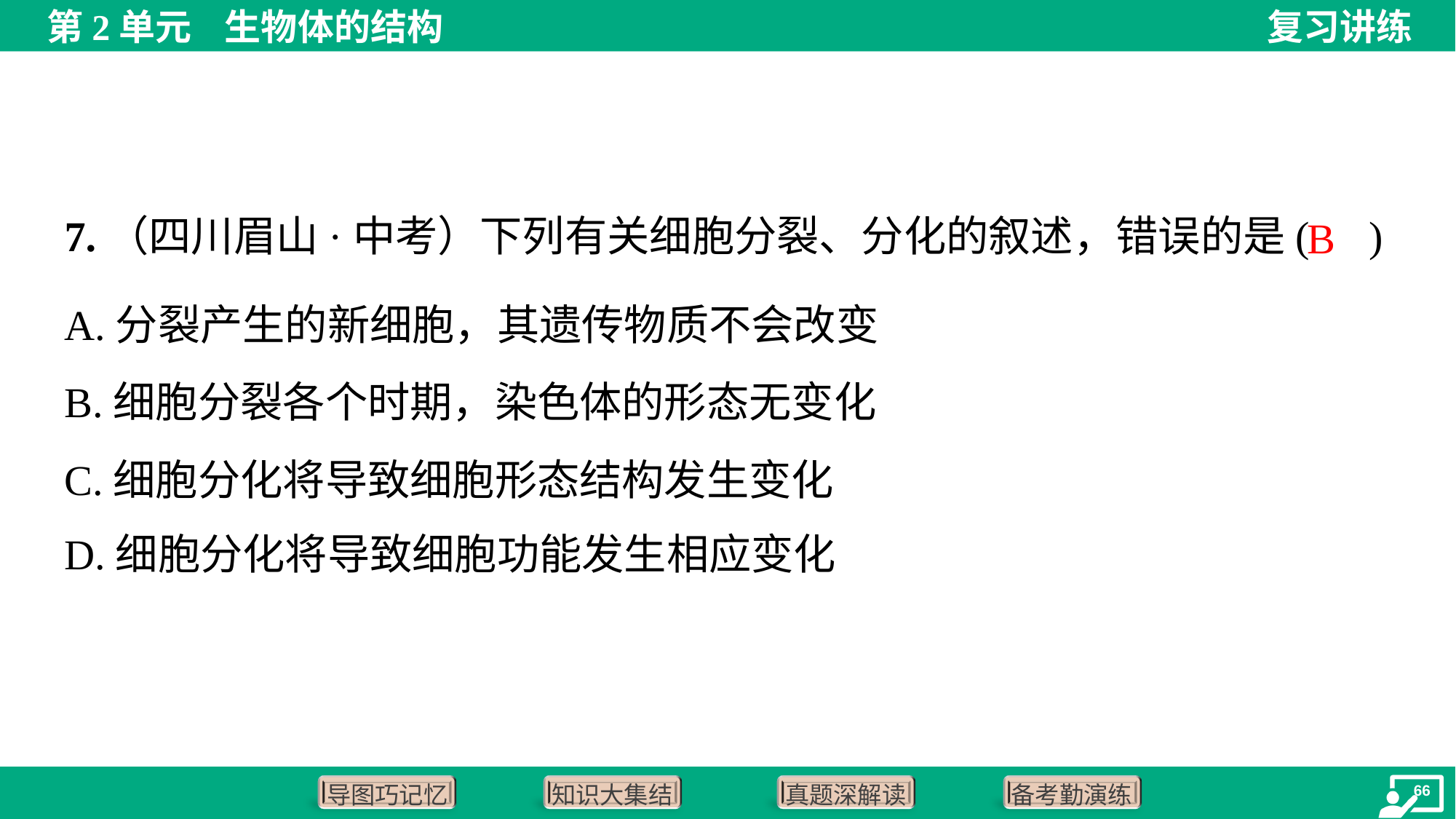

7.（四川眉山·中考）下列有关细胞分裂、分化的叙述，错误的是(     )
B
A.分裂产生的新细胞，其遗传物质不会改变
B.细胞分裂各个时期，染色体的形态无变化
C.细胞分化将导致细胞形态结构发生变化
D.细胞分化将导致细胞功能发生相应变化